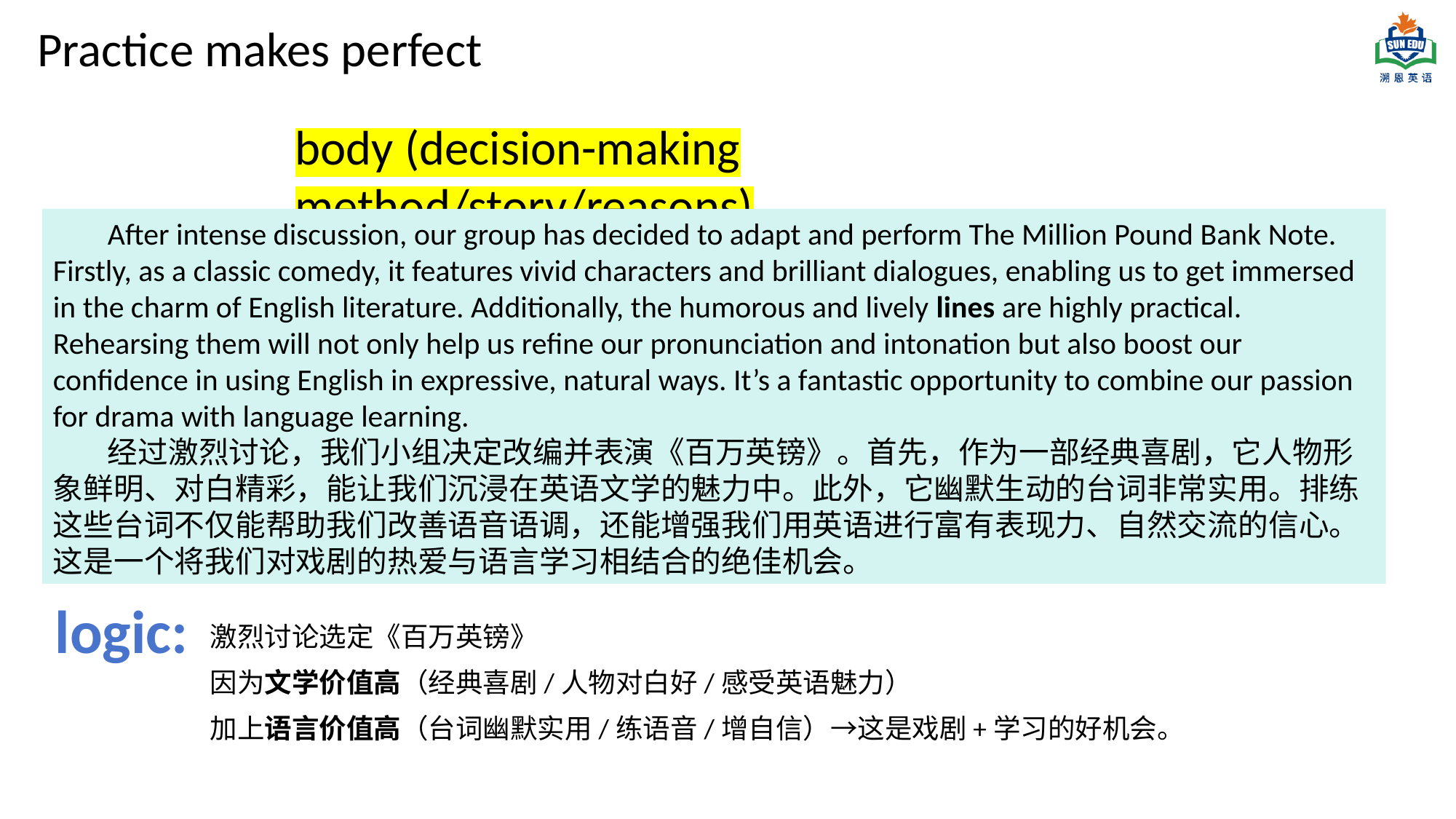

Practice makes perfect
body (decision-making method/story/reasons)
After intense discussion, our group has decided to adapt and perform The Million Pound Bank Note. Firstly, as a classic comedy, it features vivid characters and brilliant dialogues, enabling us to get immersed in the charm of English literature. Additionally, the humorous and lively lines are highly practical. Rehearsing them will not only help us refine our pronunciation and intonation but also boost our confidence in using English in expressive, natural ways. It’s a fantastic opportunity to combine our passion for drama with language learning.
经过激烈讨论，我们小组决定改编并表演《百万英镑》。首先，作为一部经典喜剧，它人物形象鲜明、对白精彩，能让我们沉浸在英语文学的魅力中。此外，它幽默生动的台词非常实用。排练这些台词不仅能帮助我们改善语音语调，还能增强我们用英语进行富有表现力、自然交流的信心。这是一个将我们对戏剧的热爱与语言学习相结合的绝佳机会。
logic:
激烈讨论选定《百万英镑》
因为文学价值高（经典喜剧/人物对白好/感受英语魅力）
加上语言价值高（台词幽默实用/练语音/增自信）→这是戏剧+学习的好机会。